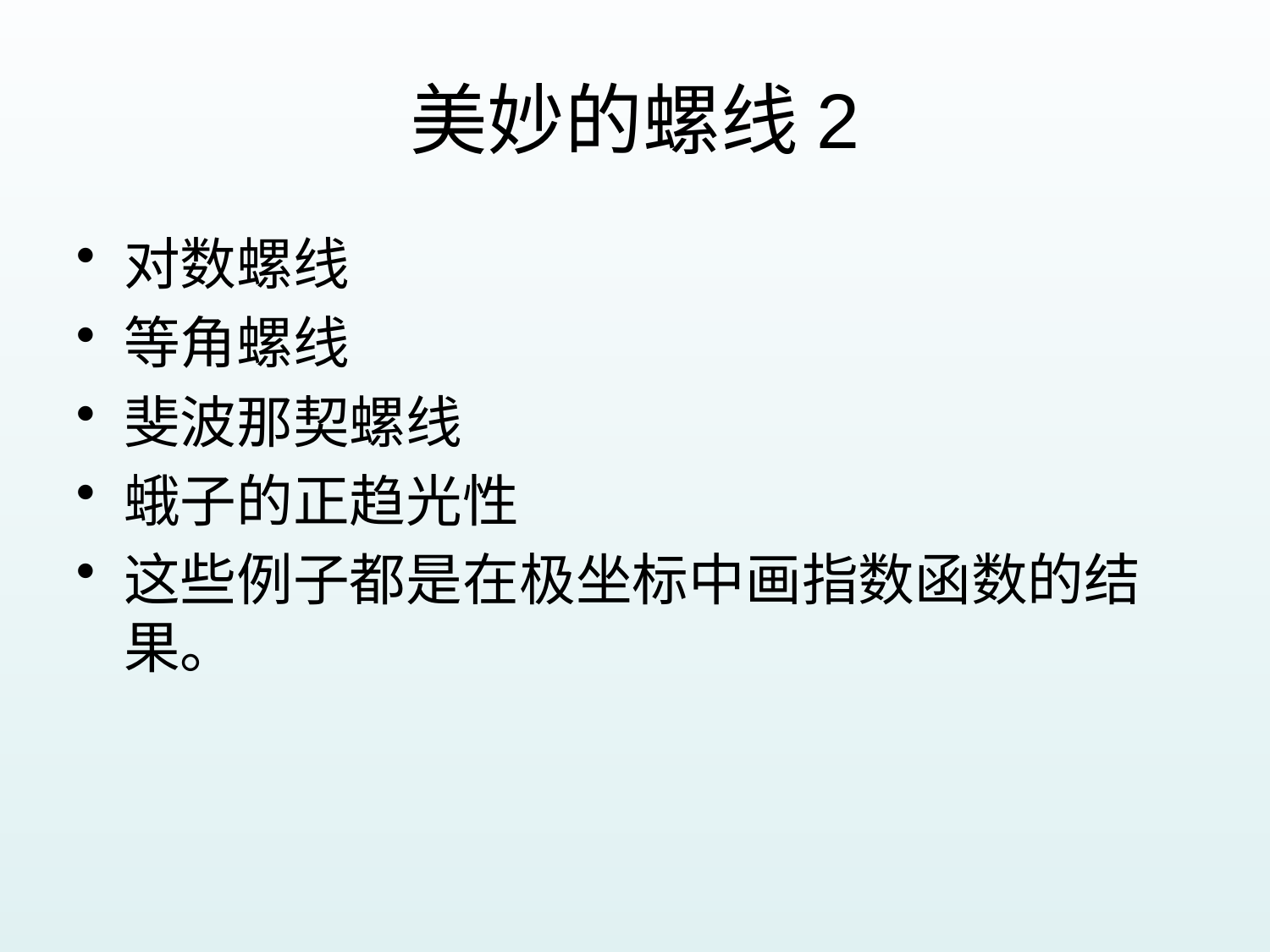

# 美妙的螺线2
对数螺线
等角螺线
斐波那契螺线
蛾子的正趋光性
这些例子都是在极坐标中画指数函数的结果。